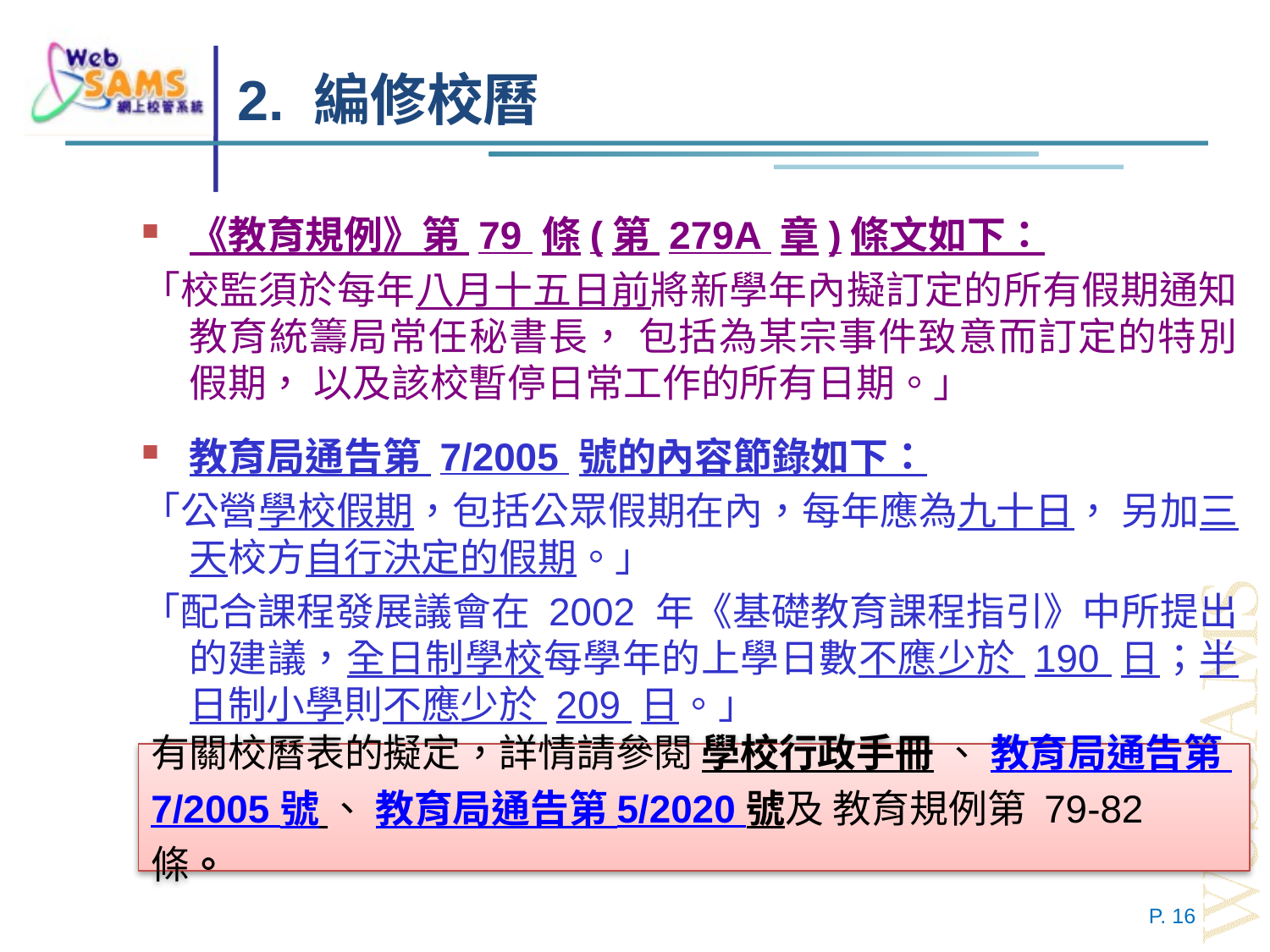

# 2. 編修校曆
《教育規例》第 79 條(第 279A 章)條文如下：
「校監須於每年八月十五日前將新學年內擬訂定的所有假期通知教育統籌局常任秘書長， 包括為某宗事件致意而訂定的特別假期， 以及該校暫停日常工作的所有日期。」

教育局通告第 7/2005 號的內容節錄如下：
「公營學校假期，包括公眾假期在內，每年應為九十日， 另加三天校方自行決定的假期。」
「配合課程發展議會在 2002 年《基礎教育課程指引》中所提出的建議，全日制學校每學年的上學日數不應少於 190 日；半日制小學則不應少於 209 日。」

有關校曆表的擬定，詳情請參閱 學校行政手冊 、 教育局通告第 7/2005 號 、 教育局通告第 5/2020 號及 教育規例第 79-82 條。
P. 16